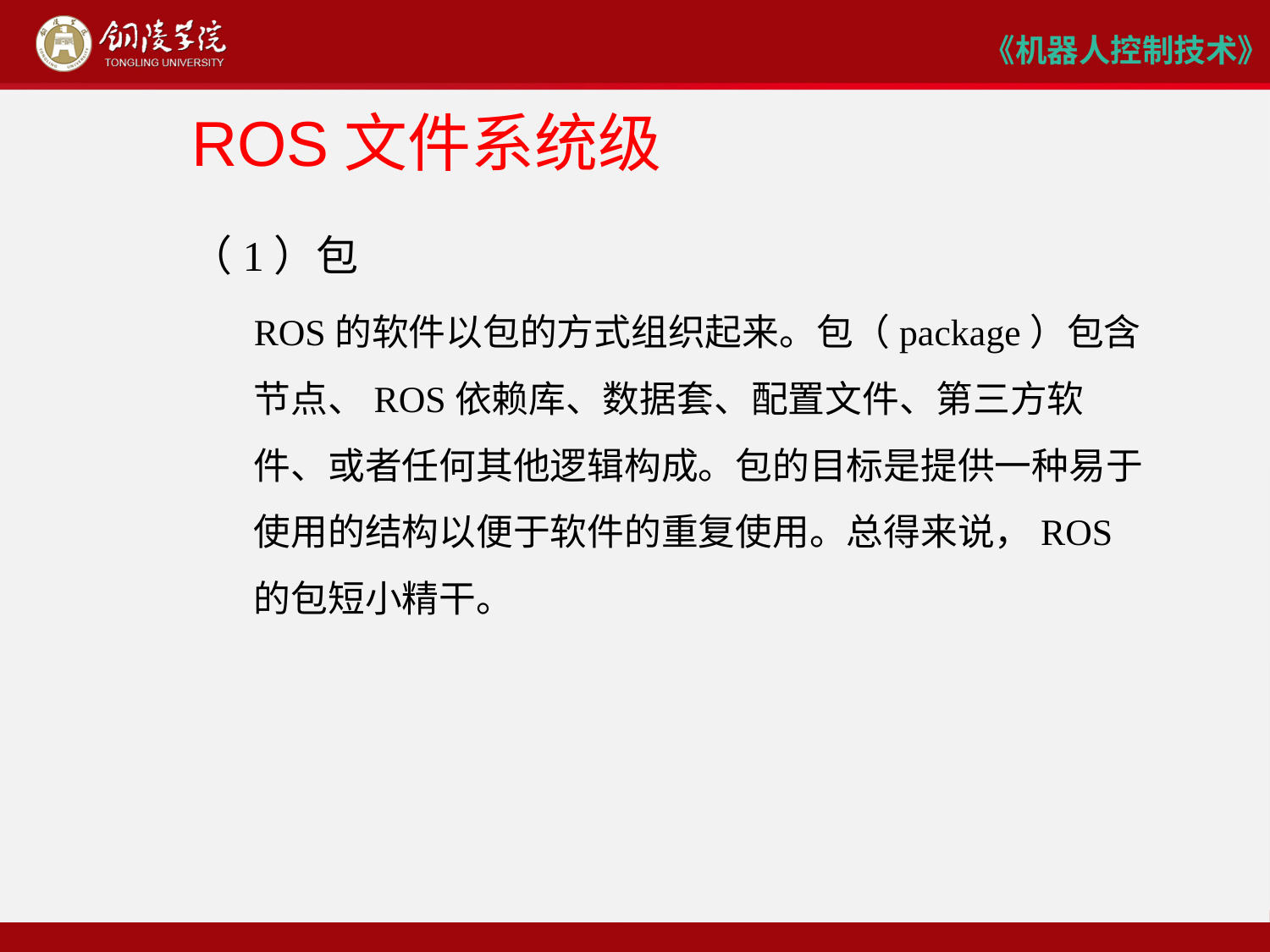

# ROS文件系统级
（1）包
ROS的软件以包的方式组织起来。包（package）包含节点、ROS依赖库、数据套、配置文件、第三方软件、或者任何其他逻辑构成。包的目标是提供一种易于使用的结构以便于软件的重复使用。总得来说，ROS的包短小精干。